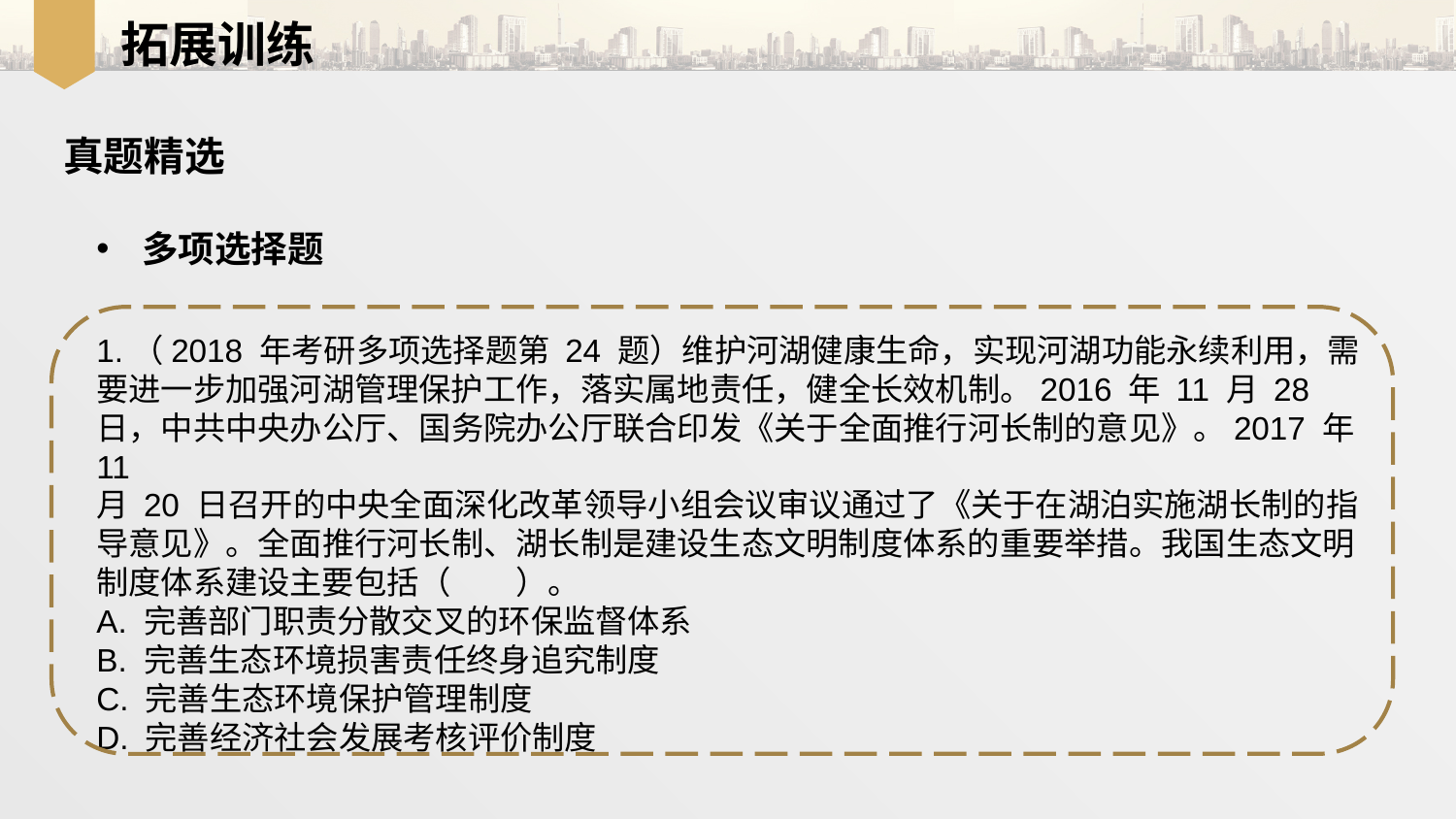

拓展训练
真题精选
多项选择题

1.（2018 年考研多项选择题第 24 题）维护河湖健康生命，实现河湖功能永续利用，需要进一步加强河湖管理保护工作，落实属地责任，健全长效机制。2016 年 11 月 28 日，中共中央办公厅、国务院办公厅联合印发《关于全面推行河长制的意见》。2017 年 11
月 20 日召开的中央全面深化改革领导小组会议审议通过了《关于在湖泊实施湖长制的指导意见》。全面推行河长制、湖长制是建设生态文明制度体系的重要举措。我国生态文明制度体系建设主要包括（　　）。
A. 完善部门职责分散交叉的环保监督体系
B. 完善生态环境损害责任终身追究制度
C. 完善生态环境保护管理制度
D. 完善经济社会发展考核评价制度